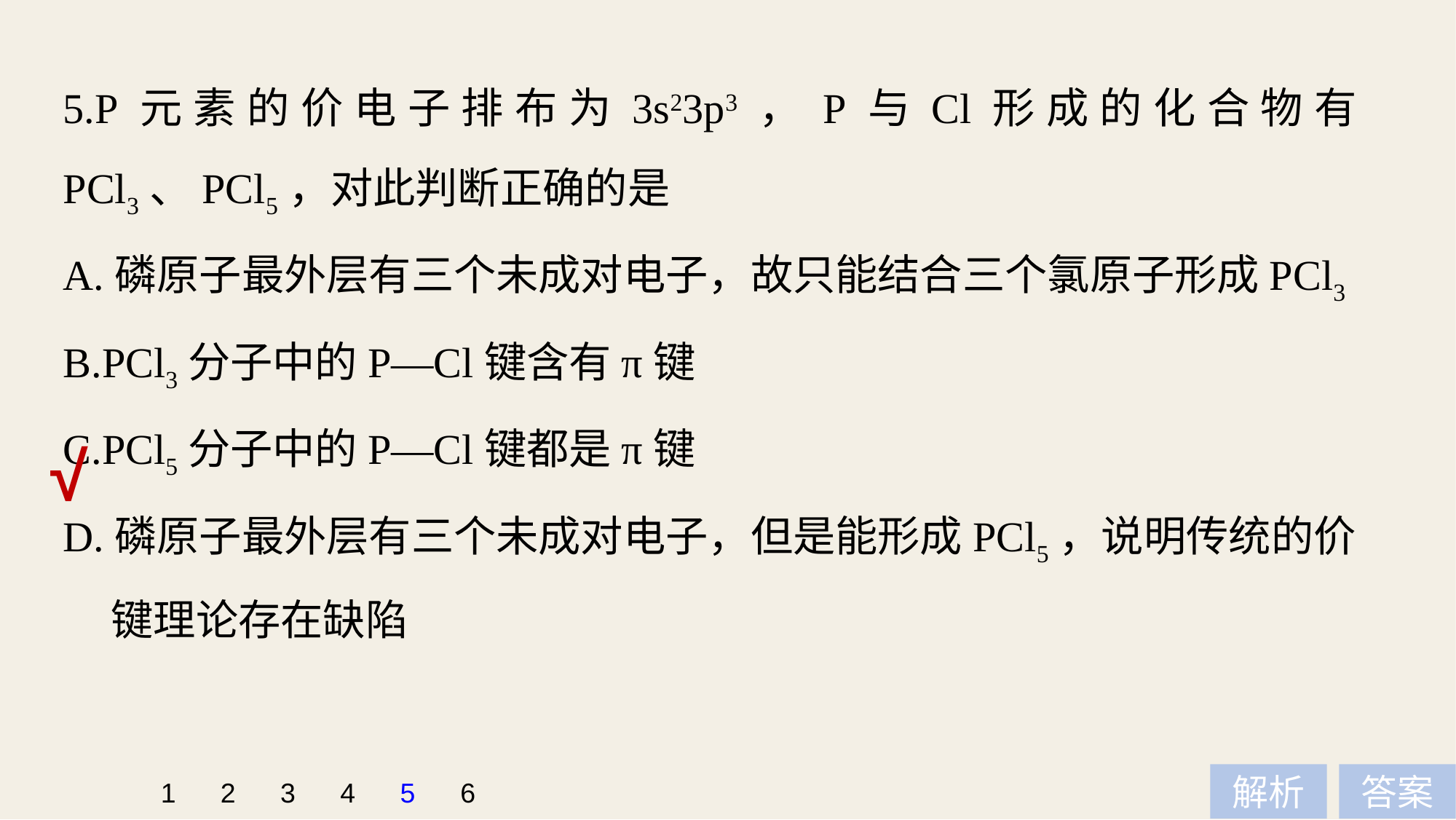

5.P元素的价电子排布为3s23p3，P与Cl形成的化合物有PCl3、PCl5，对此判断正确的是
A.磷原子最外层有三个未成对电子，故只能结合三个氯原子形成PCl3
B.PCl3分子中的P—Cl键含有π键
C.PCl5分子中的P—Cl键都是π键
D.磷原子最外层有三个未成对电子，但是能形成PCl5，说明传统的价
    键理论存在缺陷
√
1
2
3
4
5
6
解析
答案